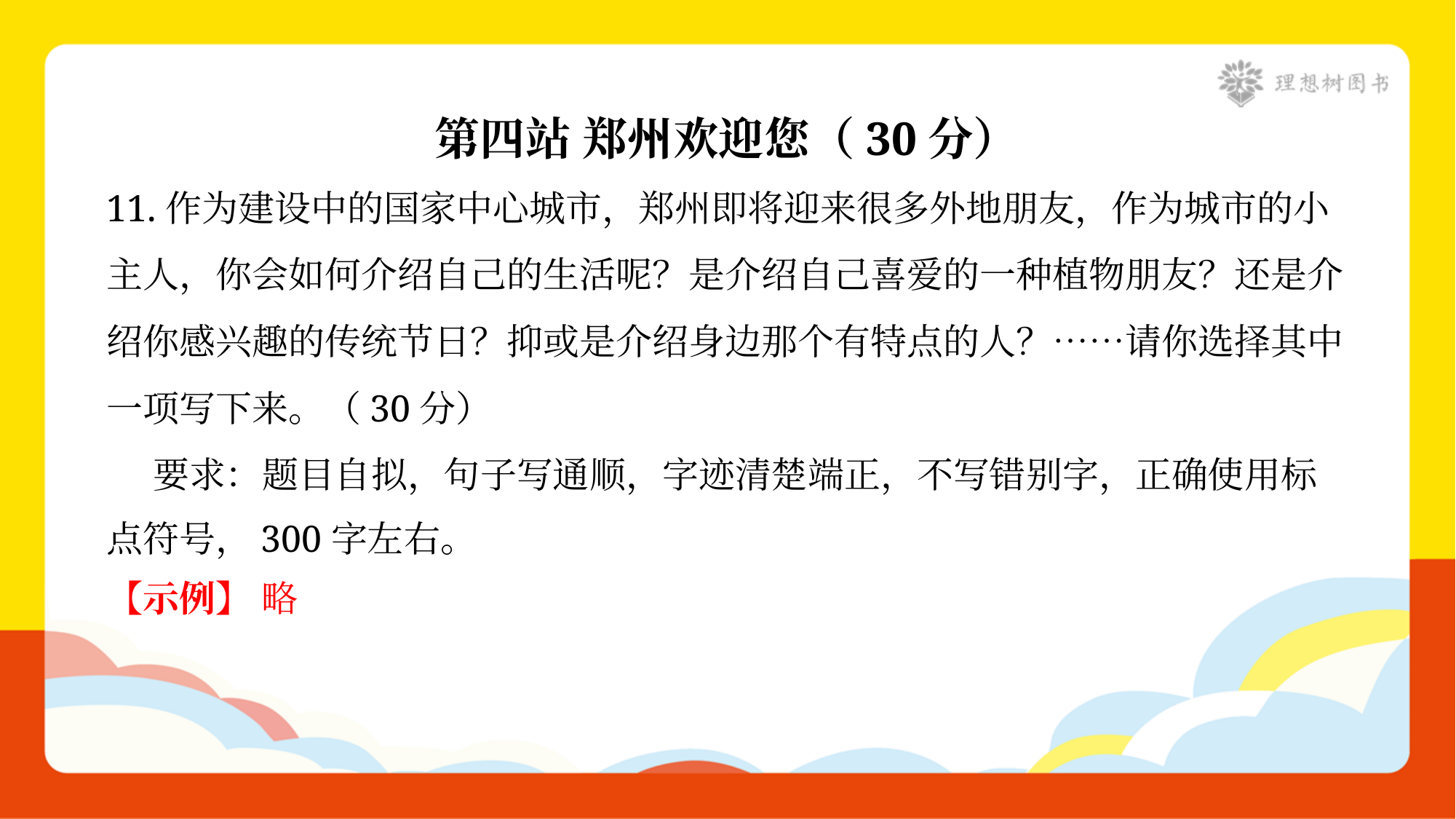

第四站 郑州欢迎您（30分）
11.作为建设中的国家中心城市，郑州即将迎来很多外地朋友，作为城市的小
主人，你会如何介绍自己的生活呢？是介绍自己喜爱的一种植物朋友？还是介
绍你感兴趣的传统节日？抑或是介绍身边那个有特点的人？……请你选择其中
一项写下来。（30分）
    要求：题目自拟，句子写通顺，字迹清楚端正，不写错别字，正确使用标
点符号，300字左右。
【示例】 略